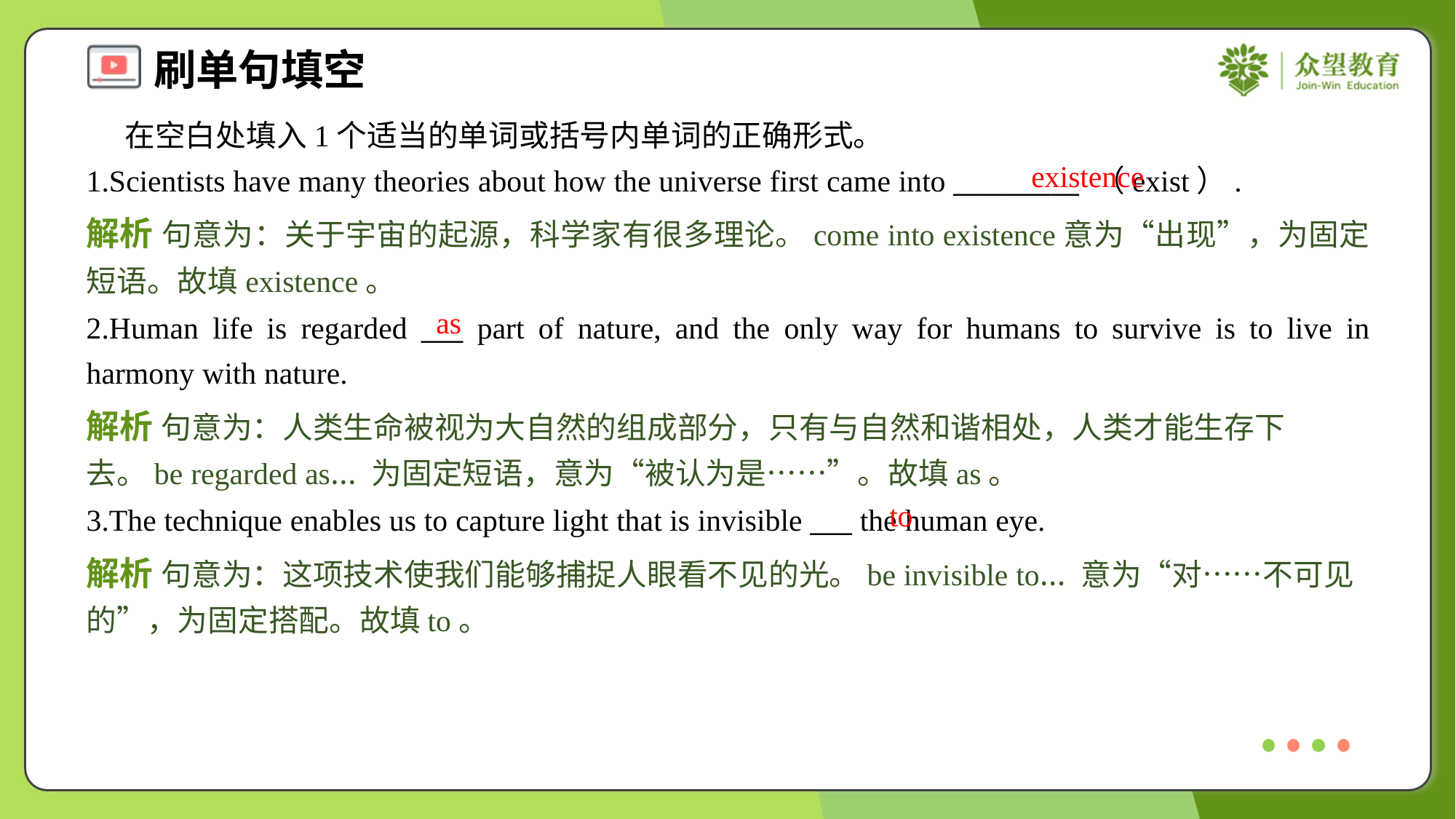

在空白处填入1个适当的单词或括号内单词的正确形式。
1.Scientists have many theories about how the universe first came into _________ （exist）.
existence
解析 句意为：关于宇宙的起源，科学家有很多理论。come into existence意为“出现”，为固定短语。故填existence。
as
2.Human life is regarded ___ part of nature, and the only way for humans to survive is to live in harmony with nature.
解析 句意为：人类生命被视为大自然的组成部分，只有与自然和谐相处，人类才能生存下去。be regarded as… 为固定短语，意为“被认为是……”。故填as。
to
3.The technique enables us to capture light that is invisible ___ the human eye.
解析 句意为：这项技术使我们能够捕捉人眼看不见的光。be invisible to… 意为“对……不可见的”，为固定搭配。故填to。